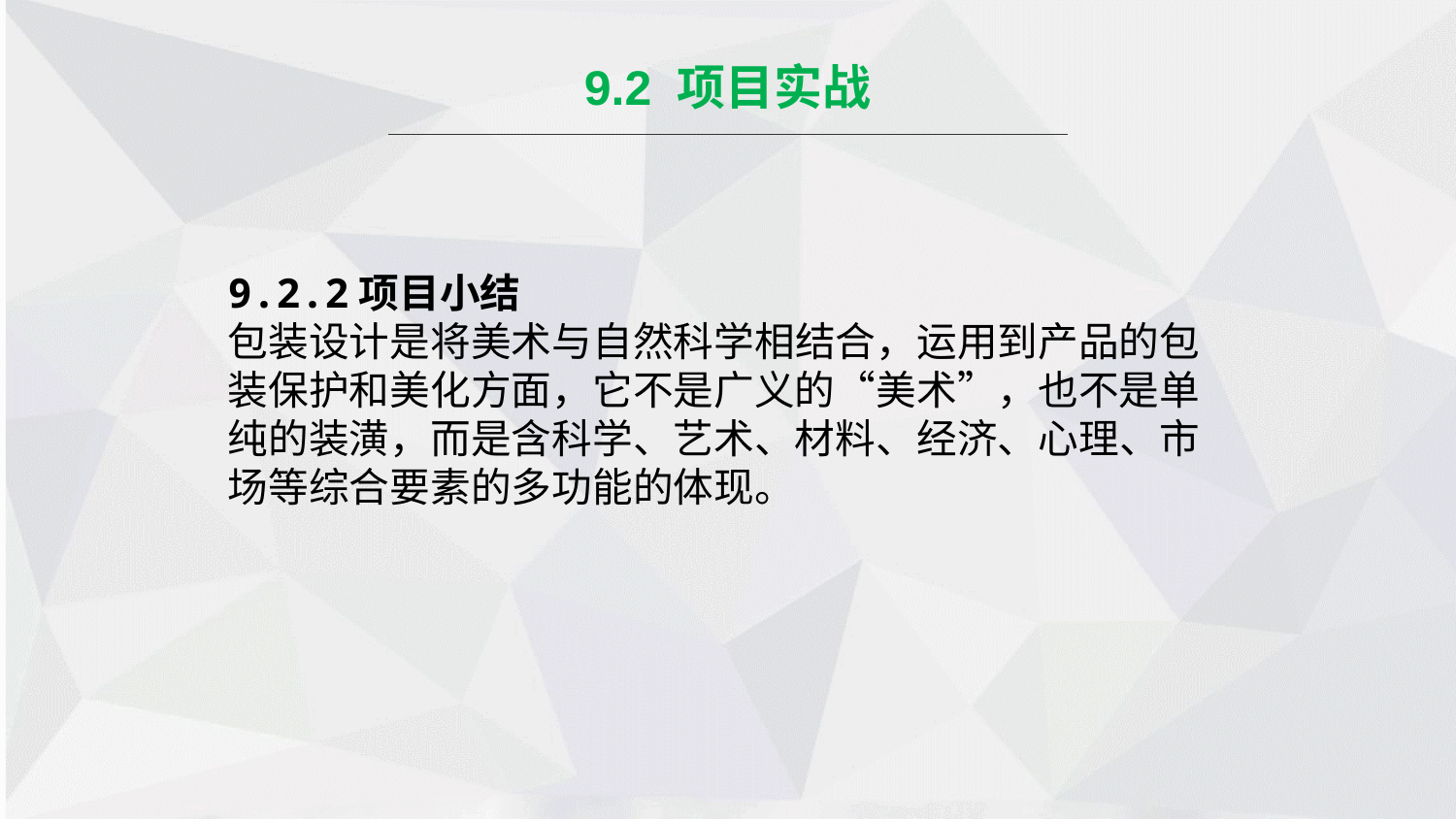

9.2 项目实战
9.2.2项目小结
包装设计是将美术与自然科学相结合，运用到产品的包装保护和美化方面，它不是广义的“美术”，也不是单纯的装潢，而是含科学、艺术、材料、经济、心理、市场等综合要素的多功能的体现。